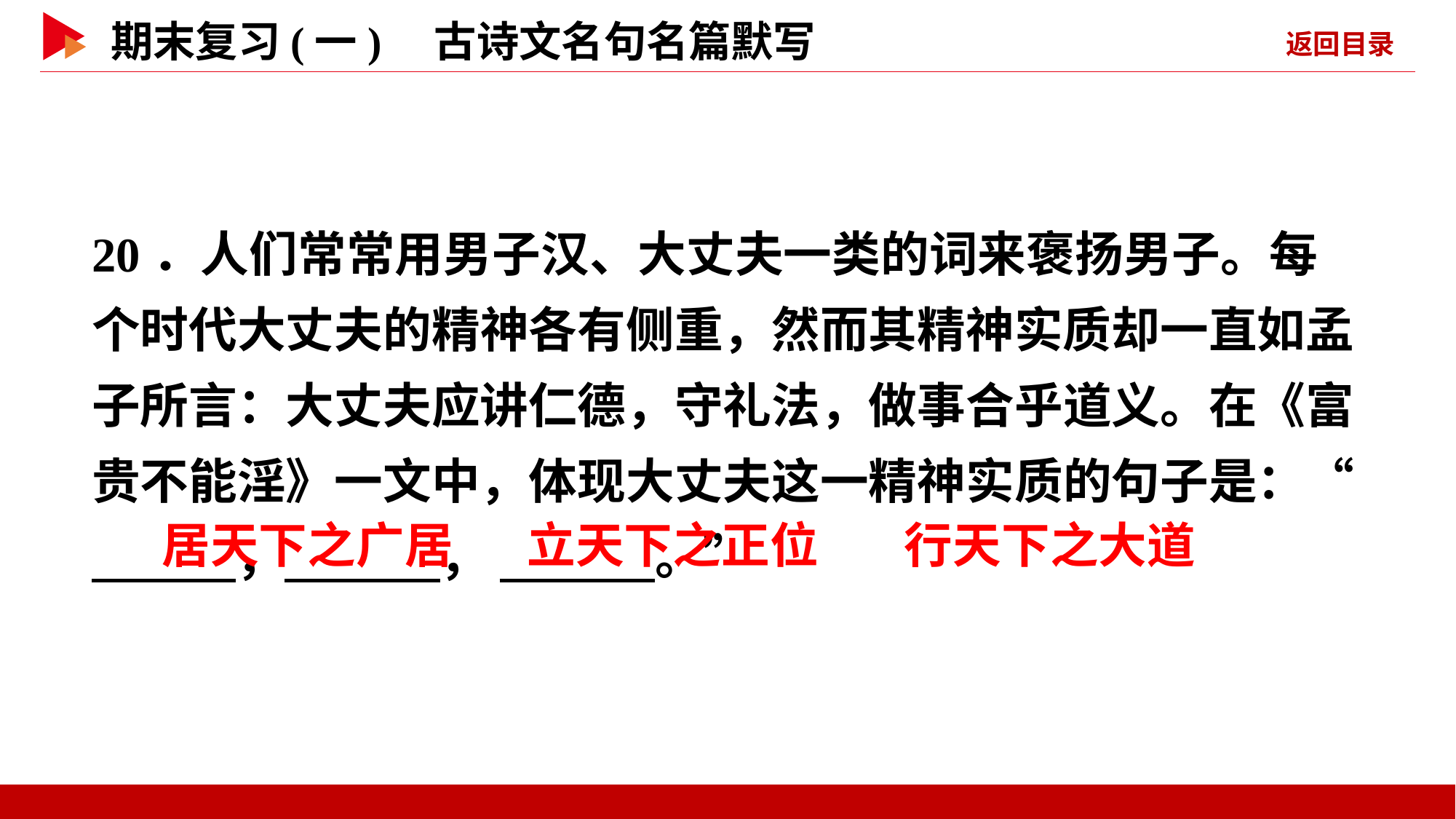

20．人们常常用男子汉、大丈夫一类的词来褒扬男子。每个时代大丈夫的精神各有侧重，然而其精神实质却一直如孟子所言：大丈夫应讲仁德，守礼法，做事合乎道义。在《富贵不能淫》一文中，体现大丈夫这一精神实质的句子是：“              ，              ，               。”
 居天下之广居
 立天下之正位
 行天下之大道